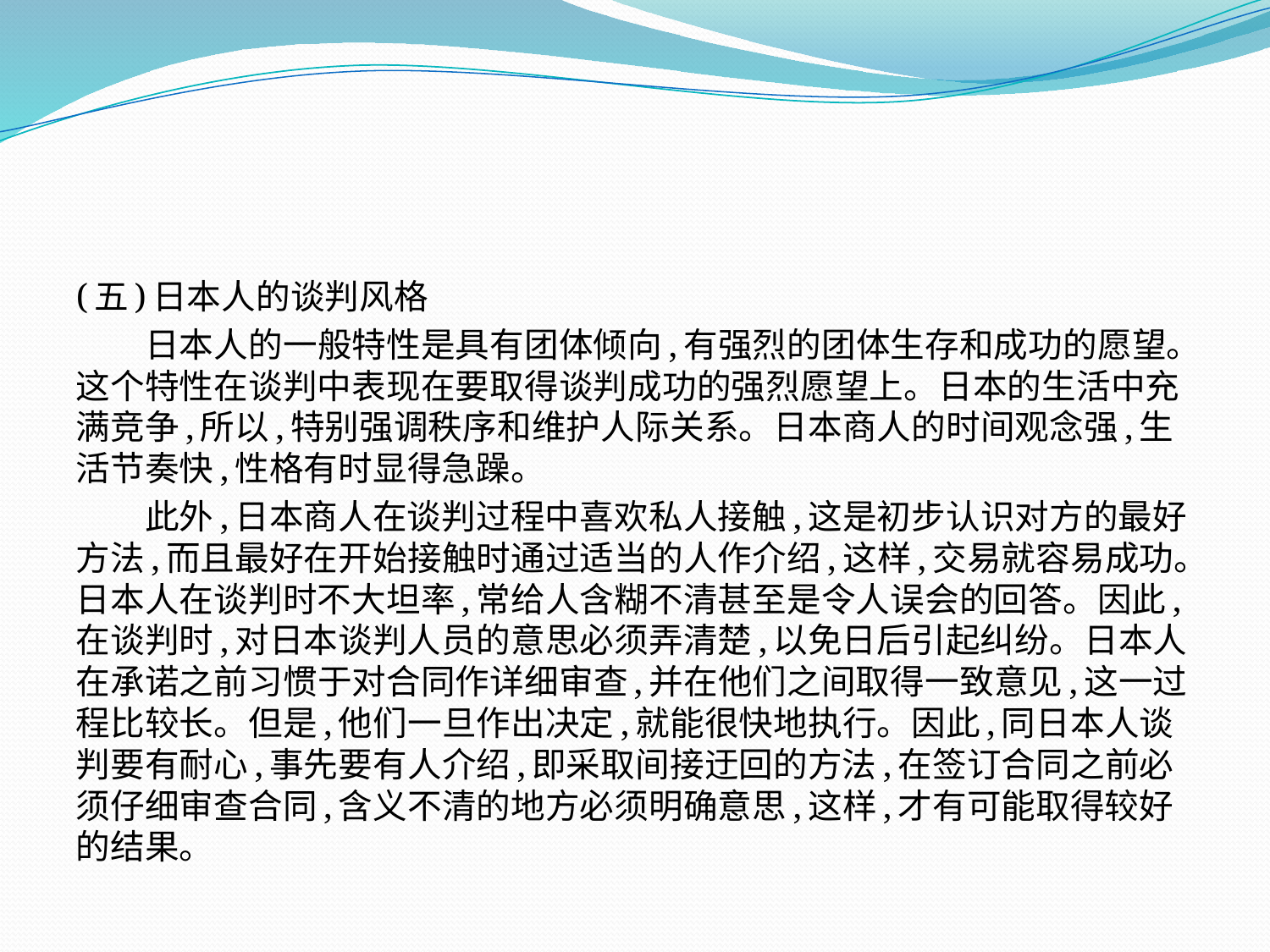

#
(五)日本人的谈判风格
　　日本人的一般特性是具有团体倾向,有强烈的团体生存和成功的愿望。这个特性在谈判中表现在要取得谈判成功的强烈愿望上。日本的生活中充满竞争,所以,特别强调秩序和维护人际关系。日本商人的时间观念强,生活节奏快,性格有时显得急躁。
　　此外,日本商人在谈判过程中喜欢私人接触,这是初步认识对方的最好方法,而且最好在开始接触时通过适当的人作介绍,这样,交易就容易成功。日本人在谈判时不大坦率,常给人含糊不清甚至是令人误会的回答。因此,在谈判时,对日本谈判人员的意思必须弄清楚,以免日后引起纠纷。日本人在承诺之前习惯于对合同作详细审查,并在他们之间取得一致意见,这一过程比较长。但是,他们一旦作出决定,就能很快地执行。因此,同日本人谈判要有耐心,事先要有人介绍,即采取间接迂回的方法,在签订合同之前必须仔细审查合同,含义不清的地方必须明确意思,这样,才有可能取得较好的结果。